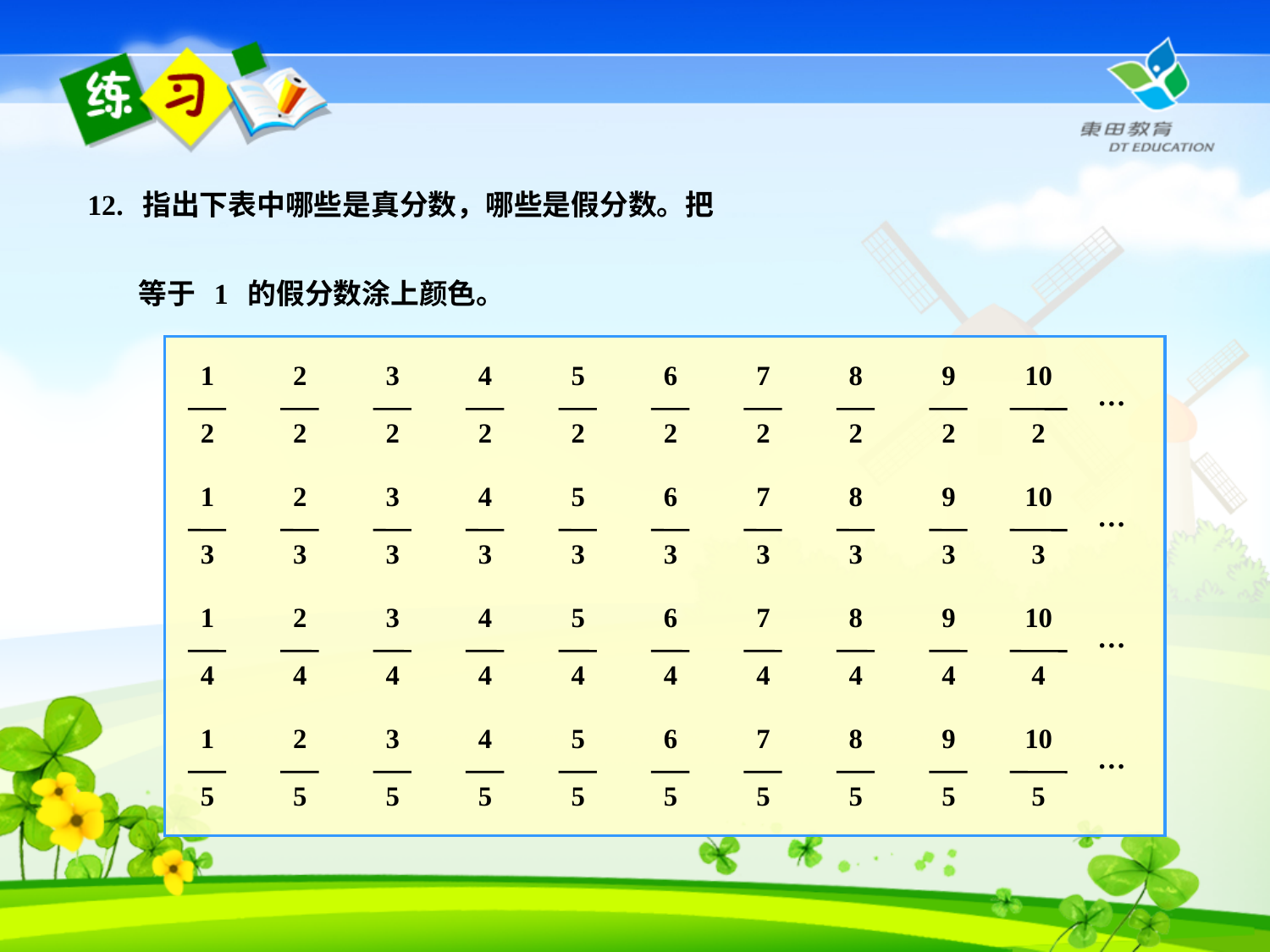

12. 指出下表中哪些是真分数，哪些是假分数。把
      等于 1 的假分数涂上颜色。

1
2

2
2

3
2

4
2

5
2

6
2

7
2

8
2

9
2

10
2

···
1
3

2
3

3
3

4
3

5
3

6
3

7
3

8
3

9
3

10
3

···
1
4

2
4

3
4

4
4

5
4

6
4

7
4

8
4

9
4

10
4

···
1
5

2
5

3
5

4
5

5
5

6
5

7
5

8
5

9
5

10
5

···